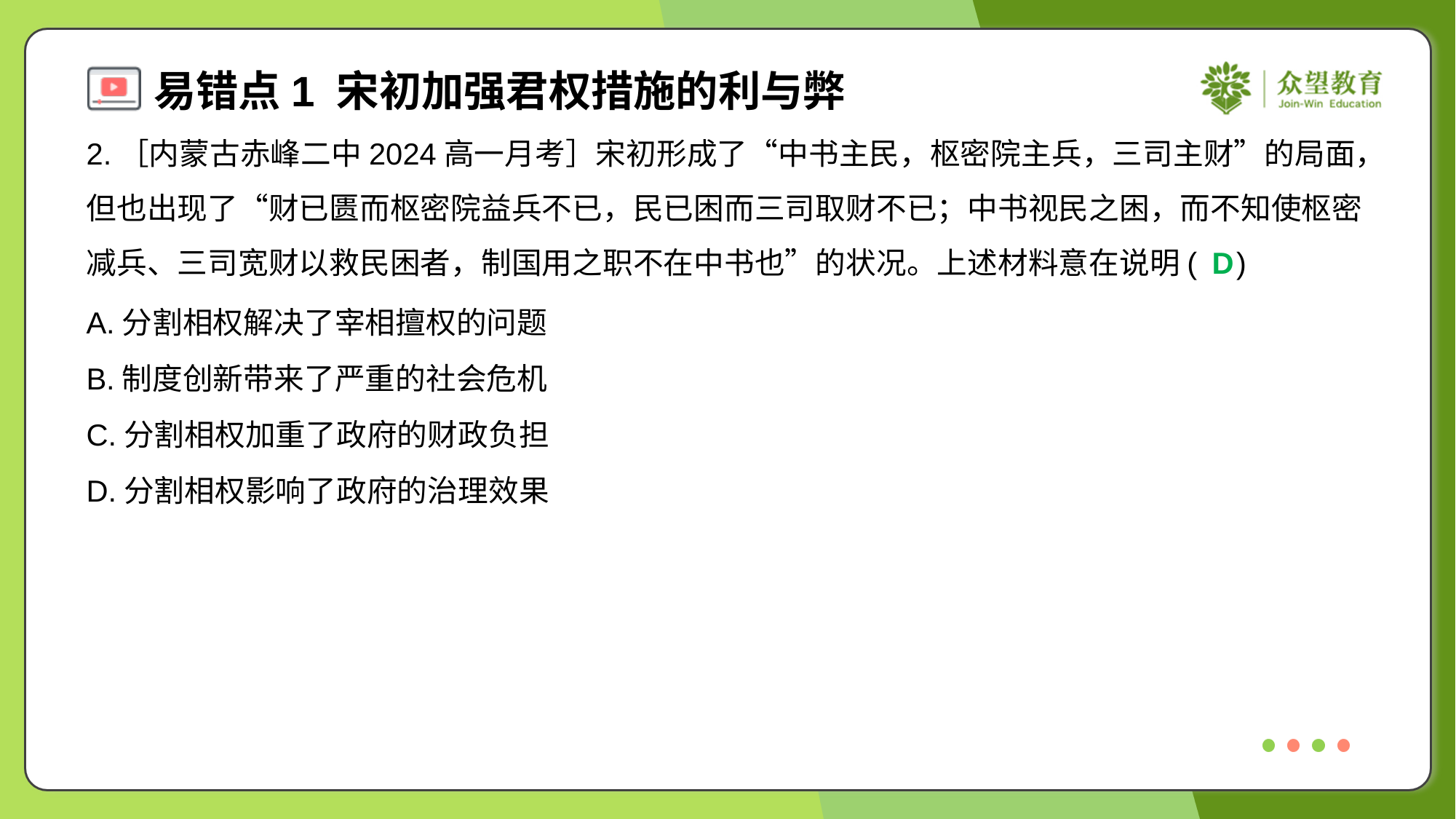

2.［内蒙古赤峰二中2024高一月考］宋初形成了“中书主民，枢密院主兵，三司主财”的局面，
但也出现了“财已匮而枢密院益兵不已，民已困而三司取财不已；中书视民之困，而不知使枢密
减兵、三司宽财以救民困者，制国用之职不在中书也”的状况。上述材料意在说明(     )
D
A.分割相权解决了宰相擅权的问题
B.制度创新带来了严重的社会危机
C.分割相权加重了政府的财政负担
D.分割相权影响了政府的治理效果